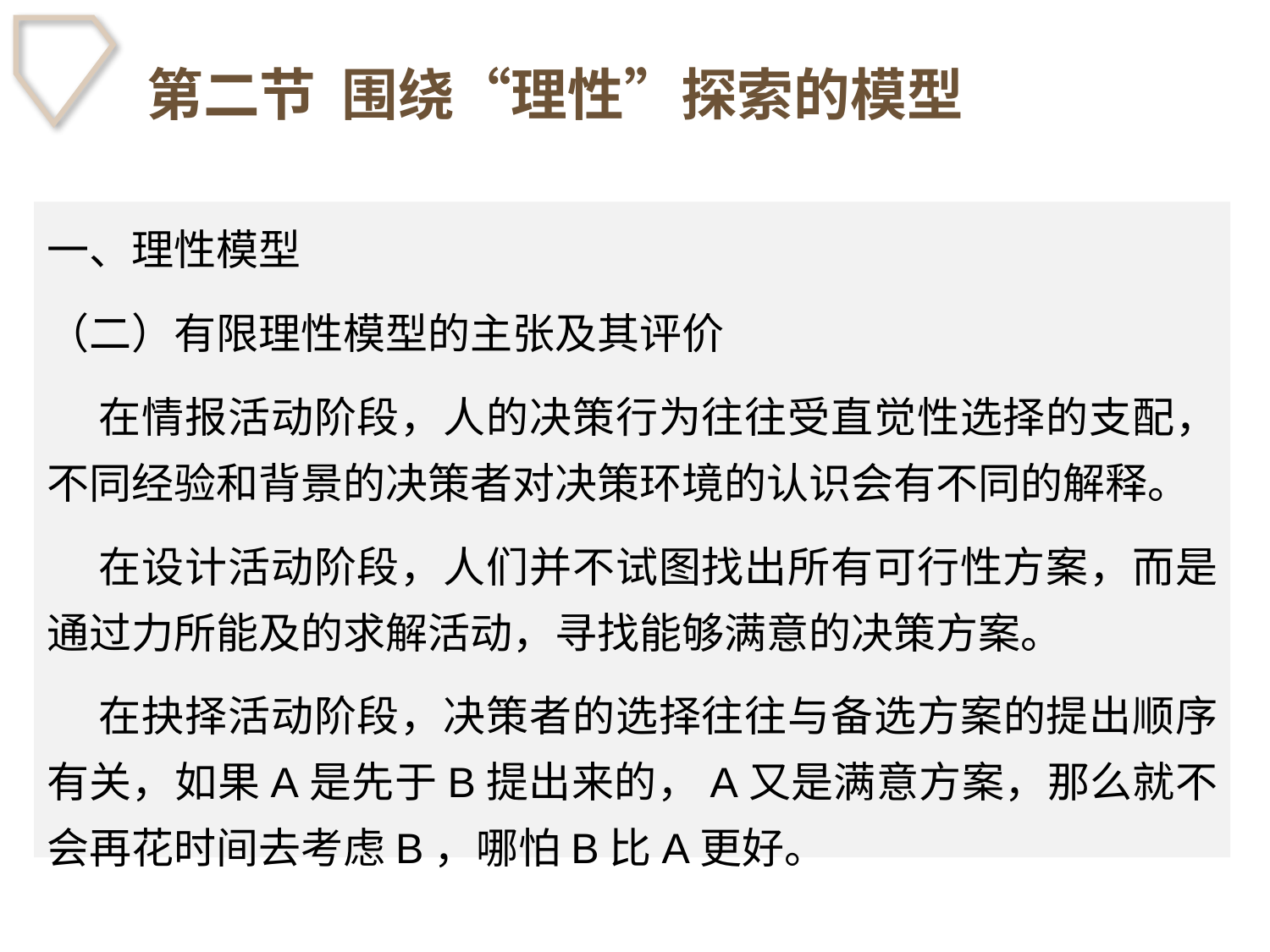

# 第二节  围绕“理性”探索的模型
一、理性模型
（二）有限理性模型的主张及其评价
    在情报活动阶段，人的决策行为往往受直觉性选择的支配，不同经验和背景的决策者对决策环境的认识会有不同的解释。
    在设计活动阶段，人们并不试图找出所有可行性方案，而是通过力所能及的求解活动，寻找能够满意的决策方案。
    在抉择活动阶段，决策者的选择往往与备选方案的提出顺序有关，如果A是先于B提出来的，A又是满意方案，那么就不会再花时间去考虑B，哪怕B比A更好。